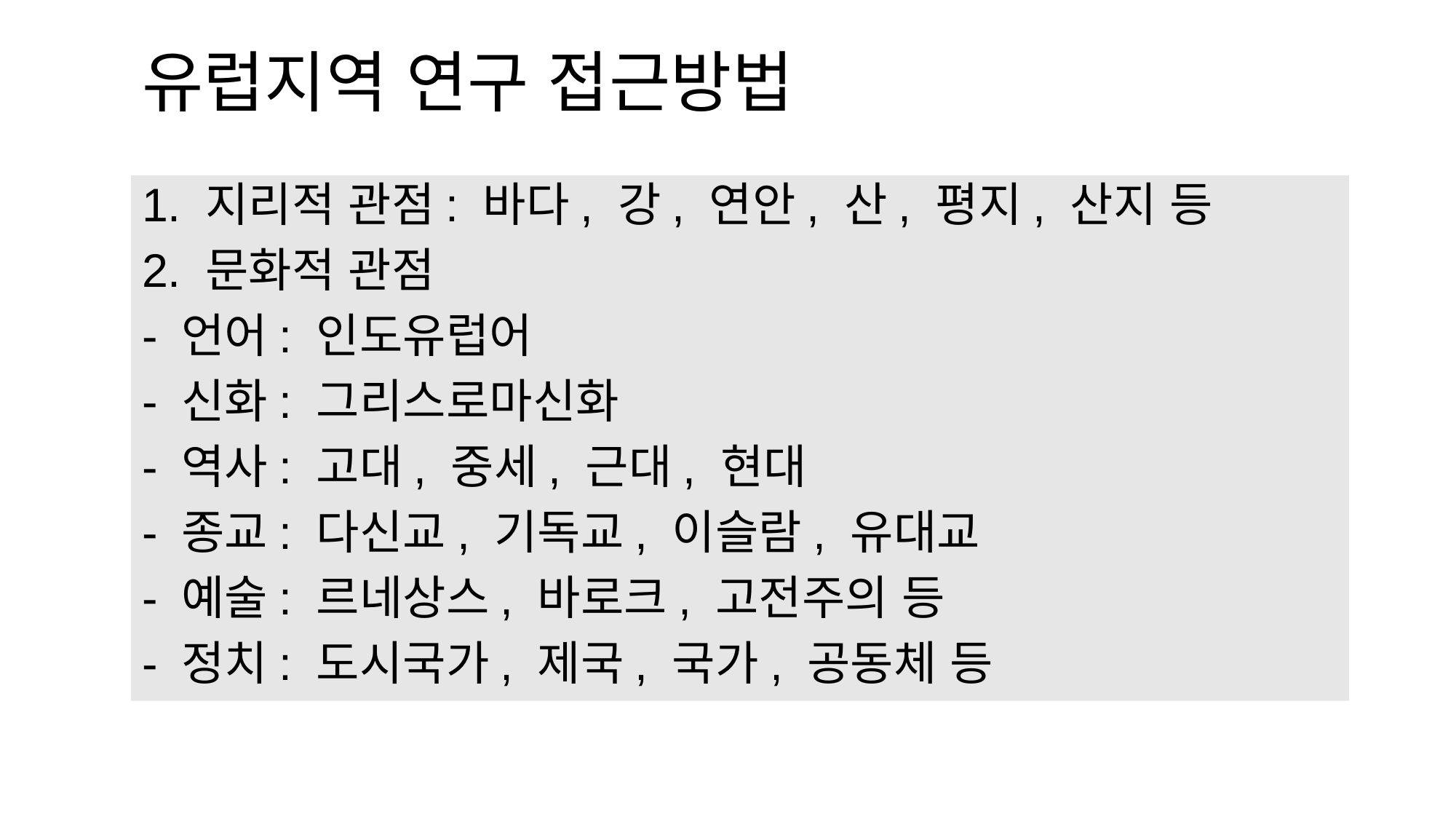

# 유럽지역 연구 접근방법
1. 지리적 관점: 바다, 강, 연안, 산, 평지, 산지 등
2. 문화적 관점
- 언어: 인도유럽어
- 신화: 그리스로마신화
- 역사: 고대, 중세, 근대, 현대
- 종교: 다신교, 기독교, 이슬람, 유대교
- 예술: 르네상스, 바로크, 고전주의 등
- 정치: 도시국가, 제국, 국가, 공동체 등